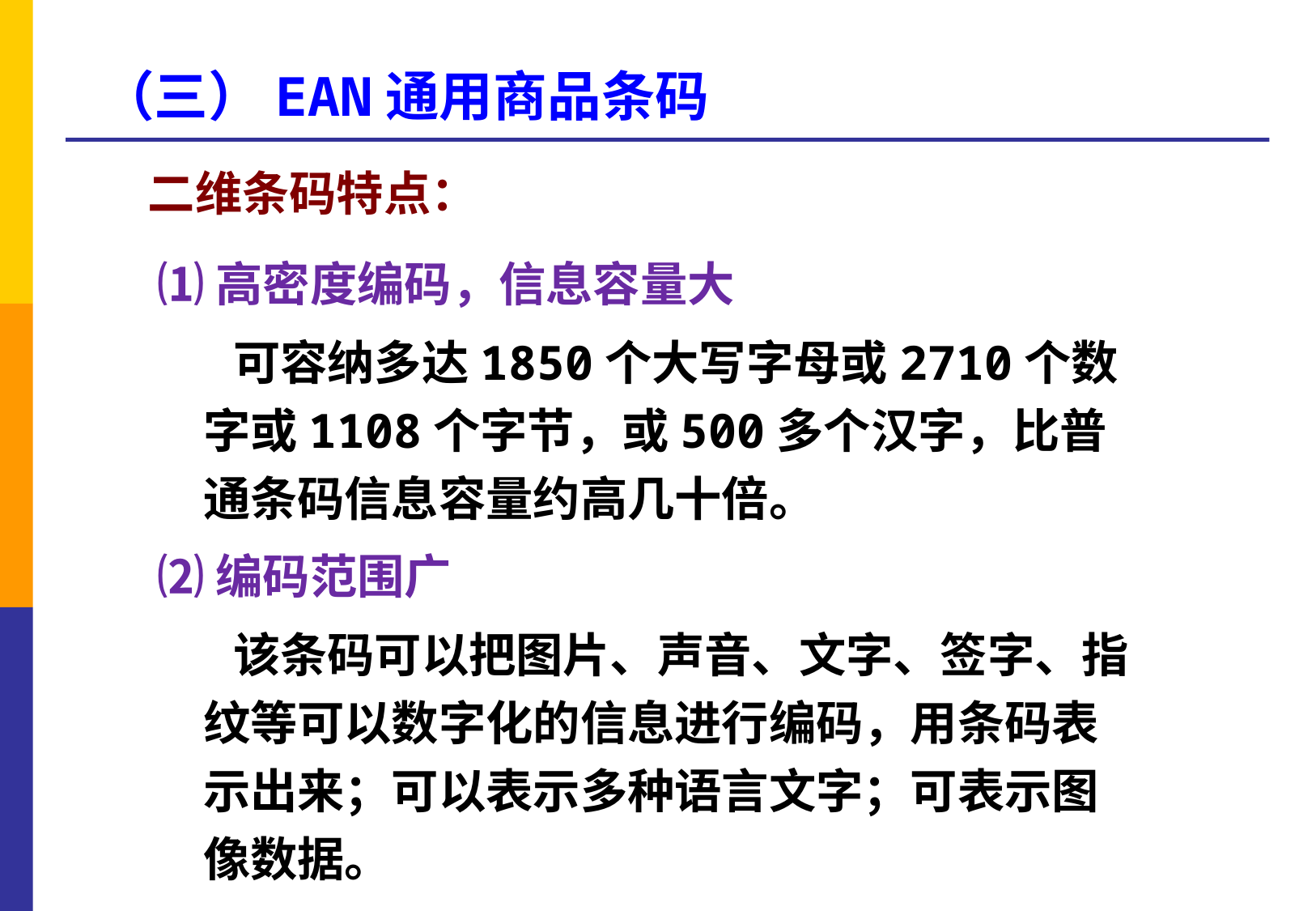

（三）EAN通用商品条码
# 二维条码特点：
⑴高密度编码，信息容量大
      可容纳多达1850个大写字母或2710个数字或1108个字节，或500多个汉字，比普通条码信息容量约高几十倍。
⑵编码范围广
      该条码可以把图片、声音、文字、签字、指纹等可以数字化的信息进行编码，用条码表示出来；可以表示多种语言文字；可表示图像数据。